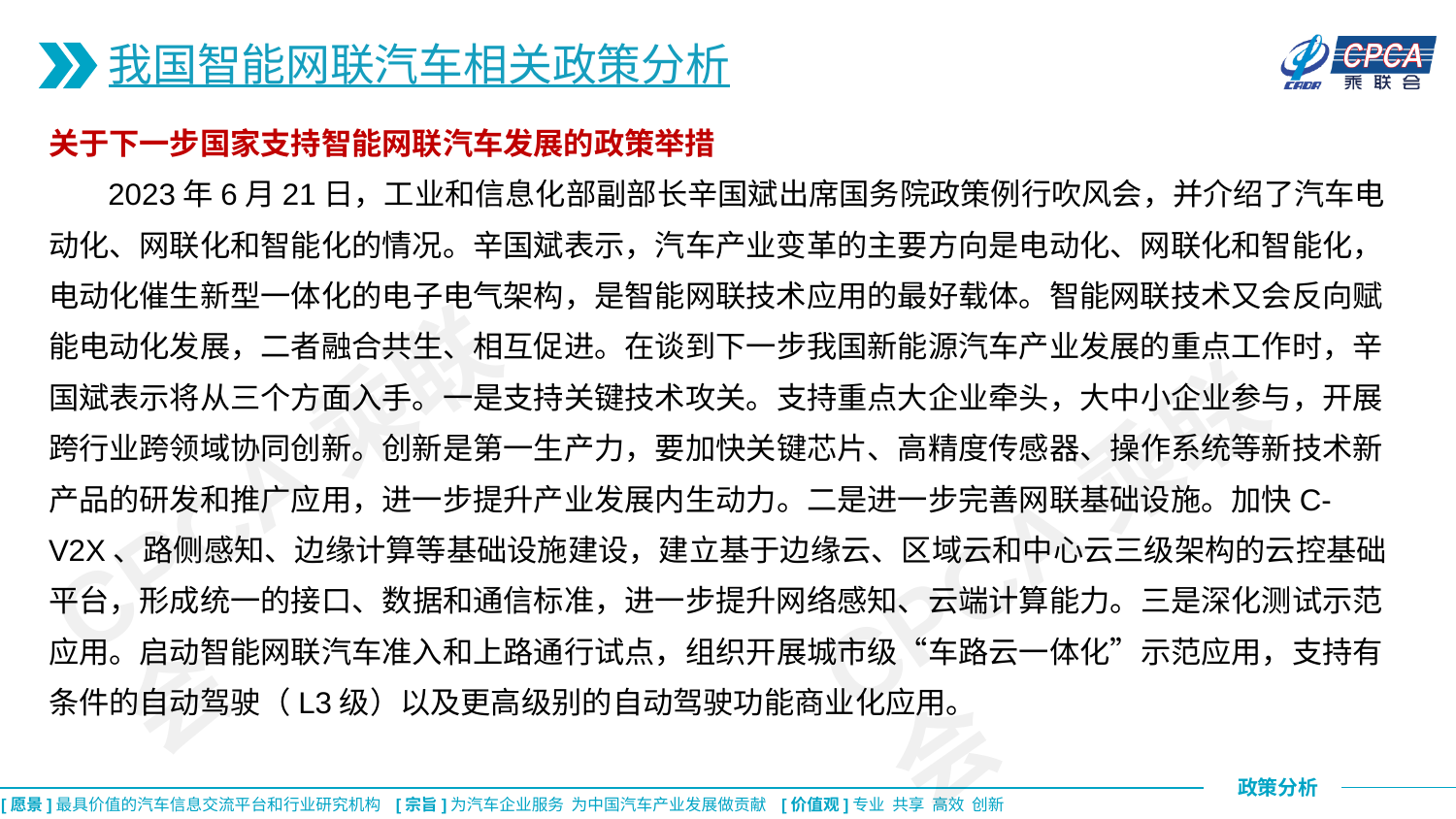

我国智能网联汽车相关政策分析
关于下一步国家支持智能网联汽车发展的政策举措
       2023年6月21日，工业和信息化部副部长辛国斌出席国务院政策例行吹风会，并介绍了汽车电动化、网联化和智能化的情况。辛国斌表示，汽车产业变革的主要方向是电动化、网联化和智能化，电动化催生新型一体化的电子电气架构，是智能网联技术应用的最好载体。智能网联技术又会反向赋能电动化发展，二者融合共生、相互促进。在谈到下一步我国新能源汽车产业发展的重点工作时，辛国斌表示将从三个方面入手。一是支持关键技术攻关。支持重点大企业牵头，大中小企业参与，开展跨行业跨领域协同创新。创新是第一生产力，要加快关键芯片、高精度传感器、操作系统等新技术新产品的研发和推广应用，进一步提升产业发展内生动力。二是进一步完善网联基础设施。加快C-V2X、路侧感知、边缘计算等基础设施建设，建立基于边缘云、区域云和中心云三级架构的云控基础平台，形成统一的接口、数据和通信标准，进一步提升网络感知、云端计算能力。三是深化测试示范应用。启动智能网联汽车准入和上路通行试点，组织开展城市级“车路云一体化”示范应用，支持有条件的自动驾驶（L3级）以及更高级别的自动驾驶功能商业化应用。
CPCA乘联会
CPCA乘联会